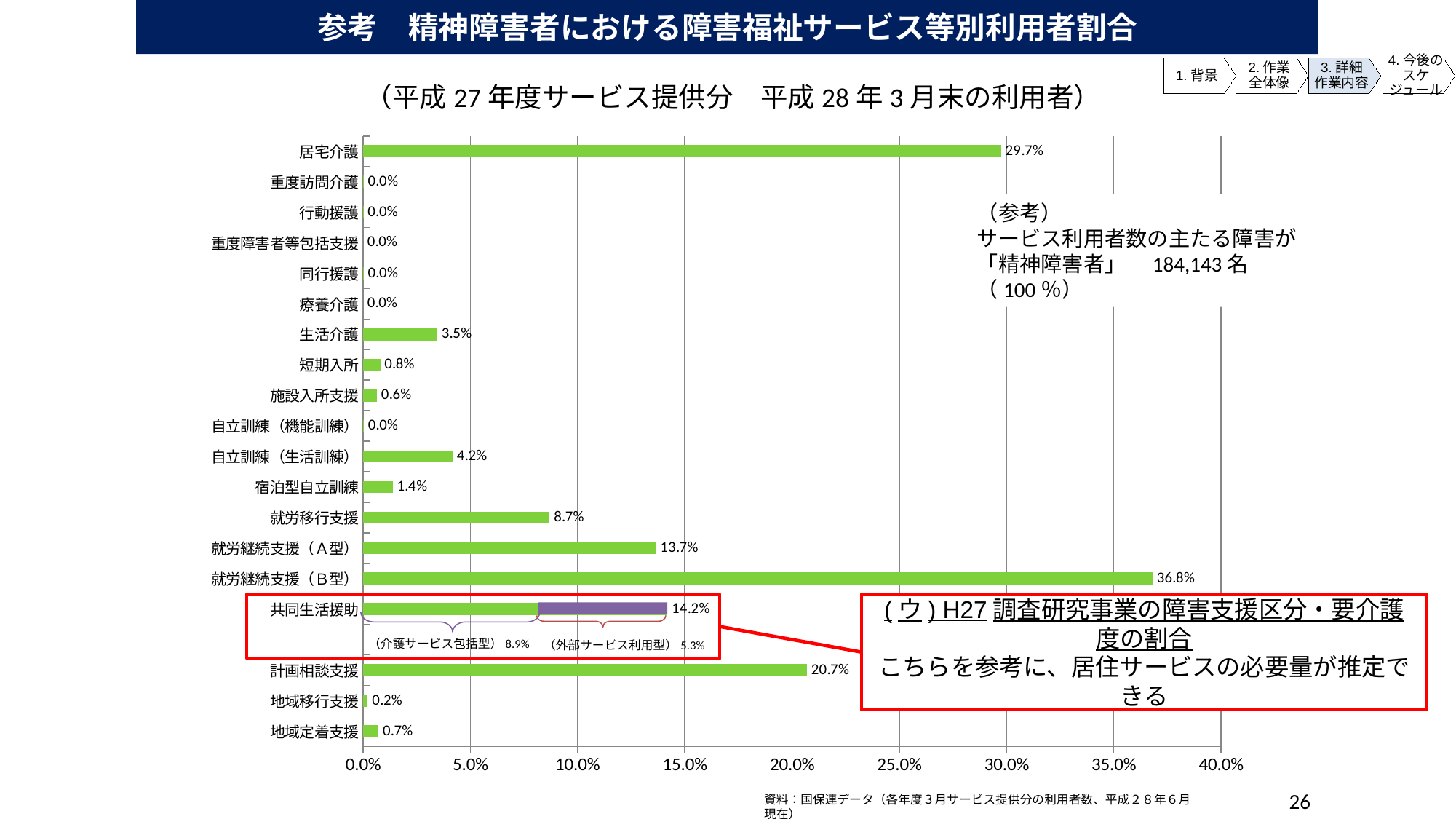

参考　精神障害者における障害福祉サービス等別利用者割合
1.背景
2.作業
全体像
3.詳細
作業内容
4.今後の
スケジュール
（平成27年度サービス提供分　平成28年3月末の利用者）

### Chart

| Category |  |
|---|---|
| 居宅介護 | 0.2974318871746415 |
| 重度訪問介護 | 0.00024437529528681515 |
| 行動援護 | 0.00020636136046442167 |
| 重度障害者等包括支援 | 0.0 |
| 同行援護 | 0.0002606669816392695 |
| 療養介護 | 1.6291686352454343e-05 |
| 生活介護 | 0.0346469863095529 |
| 短期入所 | 0.008004648561172566 |
| 施設入所支援 | 0.006462368919806889 |
| 自立訓練（機能訓練） | 0.00037470878610644986 |
| 自立訓練（生活訓練） | 0.041761022683457966 |
| 宿泊型自立訓練 | 0.013853363961703676 |
| 就労移行支援 | 0.08695416062516631 |
| 就労継続支援（Ａ型） | 0.13654062331991984 |
| 就労継続支援（Ｂ型） | 0.368067208636766 |
| 共同生活援助 | 0.14186257419505494 |
|  | None |
| 計画相談支援 | 0.20690441667617016 |
| 地域移行支援 | 0.002204808219698821 |
| 地域定着支援 | 0.007173772557197395 |
（参考）
サービス利用者数の主たる障害が「精神障害者」　184,143名（100％）

(ウ) H27調査研究事業の障害支援区分・要介護度の割合
こちらを参考に、居住サービスの必要量が推定できる

（介護サービス包括型）8.9%
（外部サービス利用型）5.3%
26
資料：国保連データ（各年度３月サービス提供分の利用者数、平成２８年６月現在）